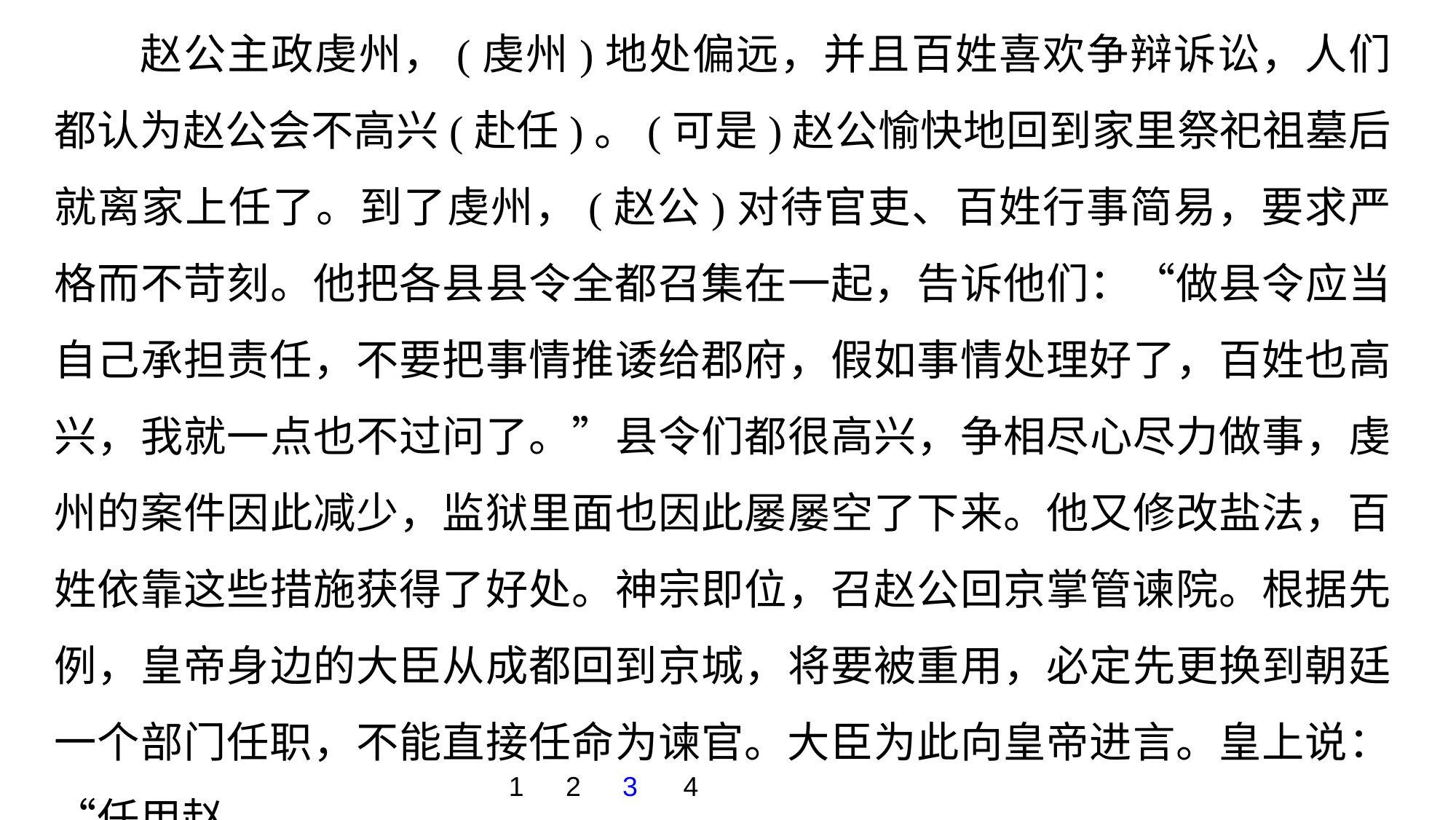

赵公主政虔州，(虔州)地处偏远，并且百姓喜欢争辩诉讼，人们都认为赵公会不高兴(赴任)。(可是)赵公愉快地回到家里祭祀祖墓后就离家上任了。到了虔州，(赵公)对待官吏、百姓行事简易，要求严格而不苛刻。他把各县县令全都召集在一起，告诉他们：“做县令应当自己承担责任，不要把事情推诿给郡府，假如事情处理好了，百姓也高兴，我就一点也不过问了。”县令们都很高兴，争相尽心尽力做事，虔州的案件因此减少，监狱里面也因此屡屡空了下来。他又修改盐法，百姓依靠这些措施获得了好处。神宗即位，召赵公回京掌管谏院。根据先例，皇帝身边的大臣从成都回到京城，将要被重用，必定先更换到朝廷一个部门任职，不能直接任命为谏官。大臣为此向皇帝进言。皇上说：“任用赵
1
2
3
4